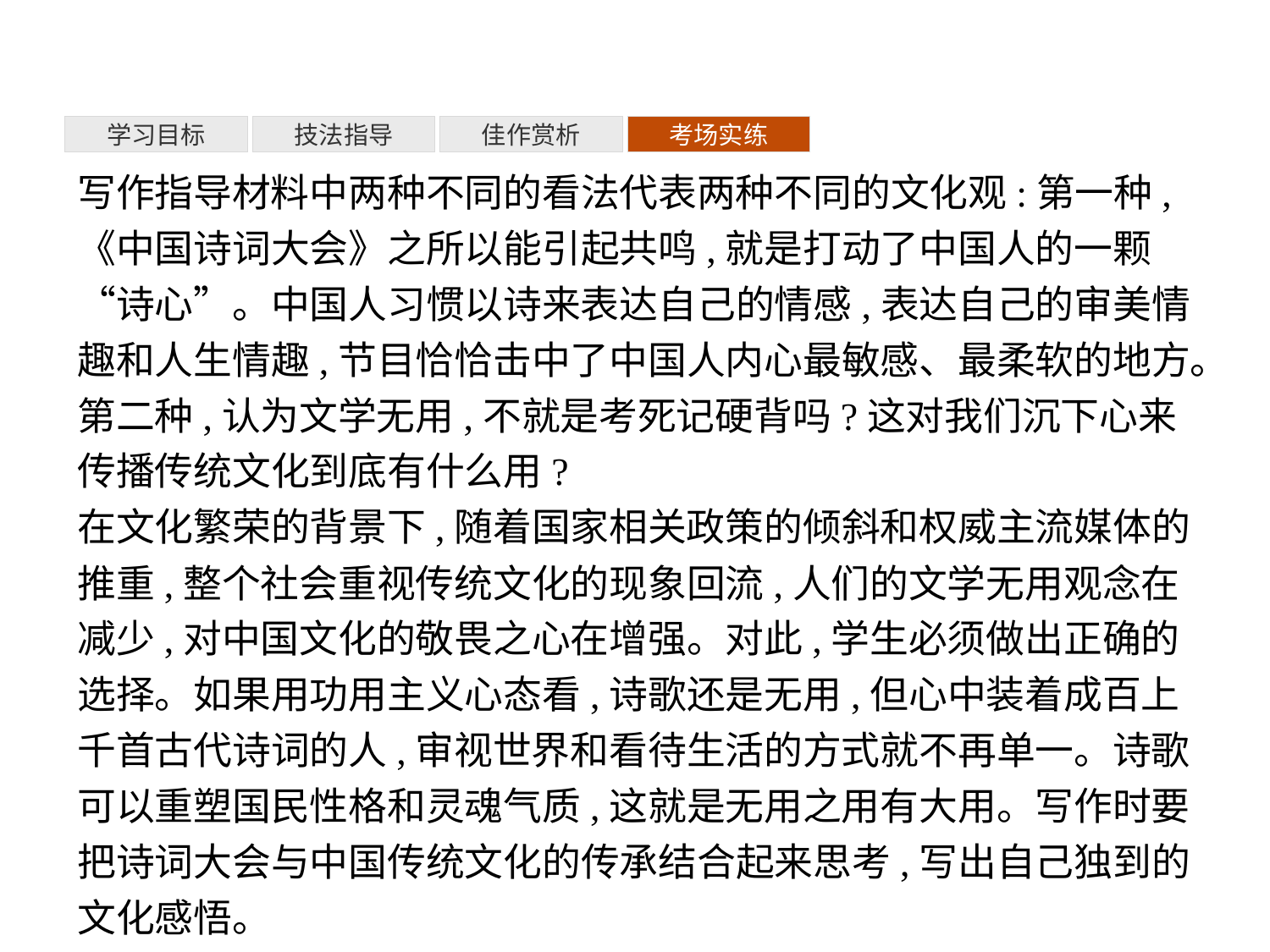

考场实练
学习目标
技法指导
佳作赏析
写作指导材料中两种不同的看法代表两种不同的文化观:第一种,《中国诗词大会》之所以能引起共鸣,就是打动了中国人的一颗“诗心”。中国人习惯以诗来表达自己的情感,表达自己的审美情趣和人生情趣,节目恰恰击中了中国人内心最敏感、最柔软的地方。第二种,认为文学无用,不就是考死记硬背吗?这对我们沉下心来传播传统文化到底有什么用?
在文化繁荣的背景下,随着国家相关政策的倾斜和权威主流媒体的推重,整个社会重视传统文化的现象回流,人们的文学无用观念在减少,对中国文化的敬畏之心在增强。对此,学生必须做出正确的选择。如果用功用主义心态看,诗歌还是无用,但心中装着成百上千首古代诗词的人,审视世界和看待生活的方式就不再单一。诗歌可以重塑国民性格和灵魂气质,这就是无用之用有大用。写作时要把诗词大会与中国传统文化的传承结合起来思考,写出自己独到的文化感悟。